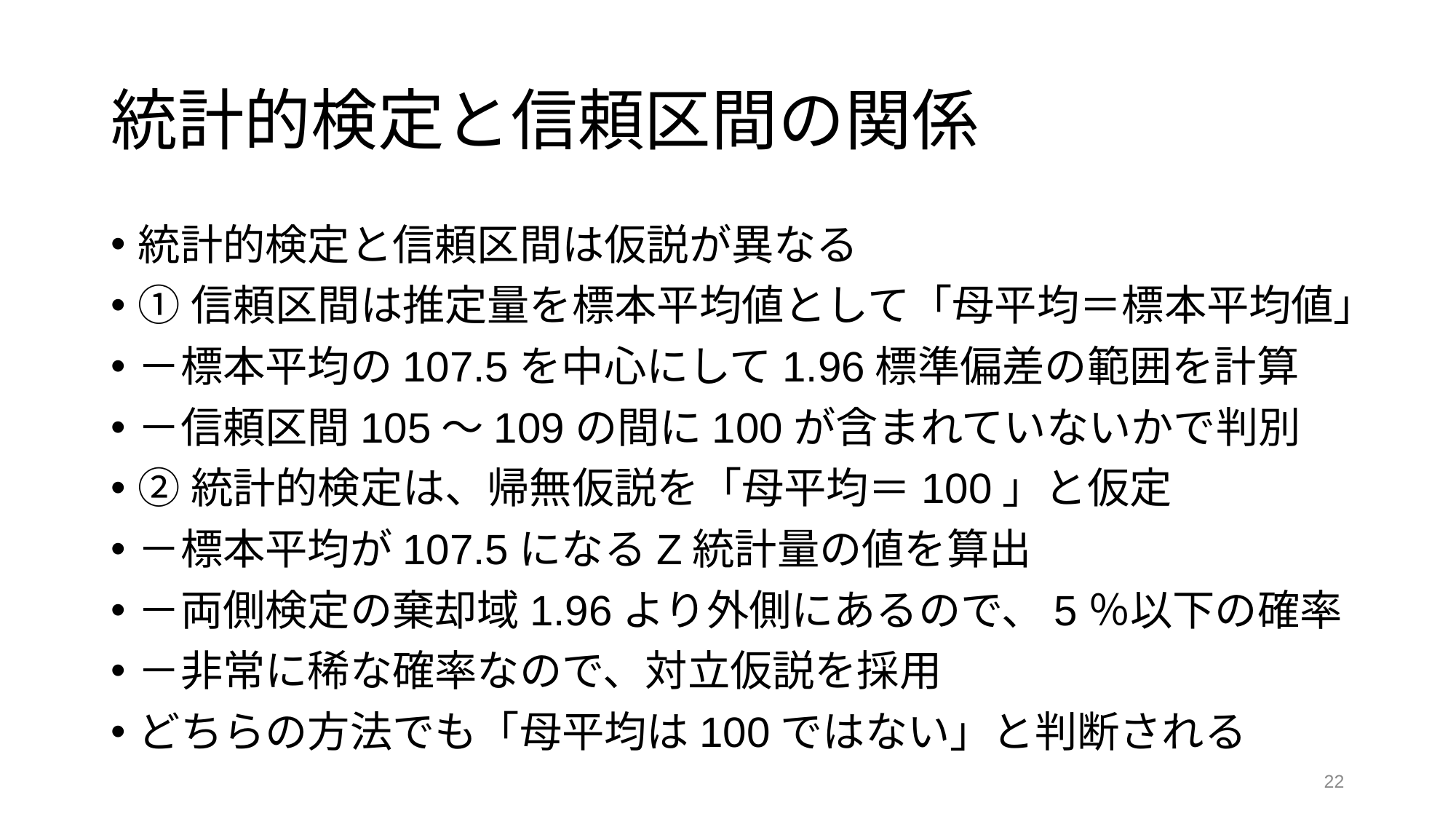

# 統計的検定と信頼区間の関係
統計的検定と信頼区間は仮説が異なる
①信頼区間は推定量を標本平均値として「母平均＝標本平均値」
－標本平均の107.5を中心にして1.96標準偏差の範囲を計算
－信頼区間105～109の間に100が含まれていないかで判別
②統計的検定は、帰無仮説を「母平均＝100」と仮定
－標本平均が107.5になるZ統計量の値を算出
－両側検定の棄却域1.96より外側にあるので、5％以下の確率
－非常に稀な確率なので、対立仮説を採用
どちらの方法でも「母平均は100ではない」と判断される

22